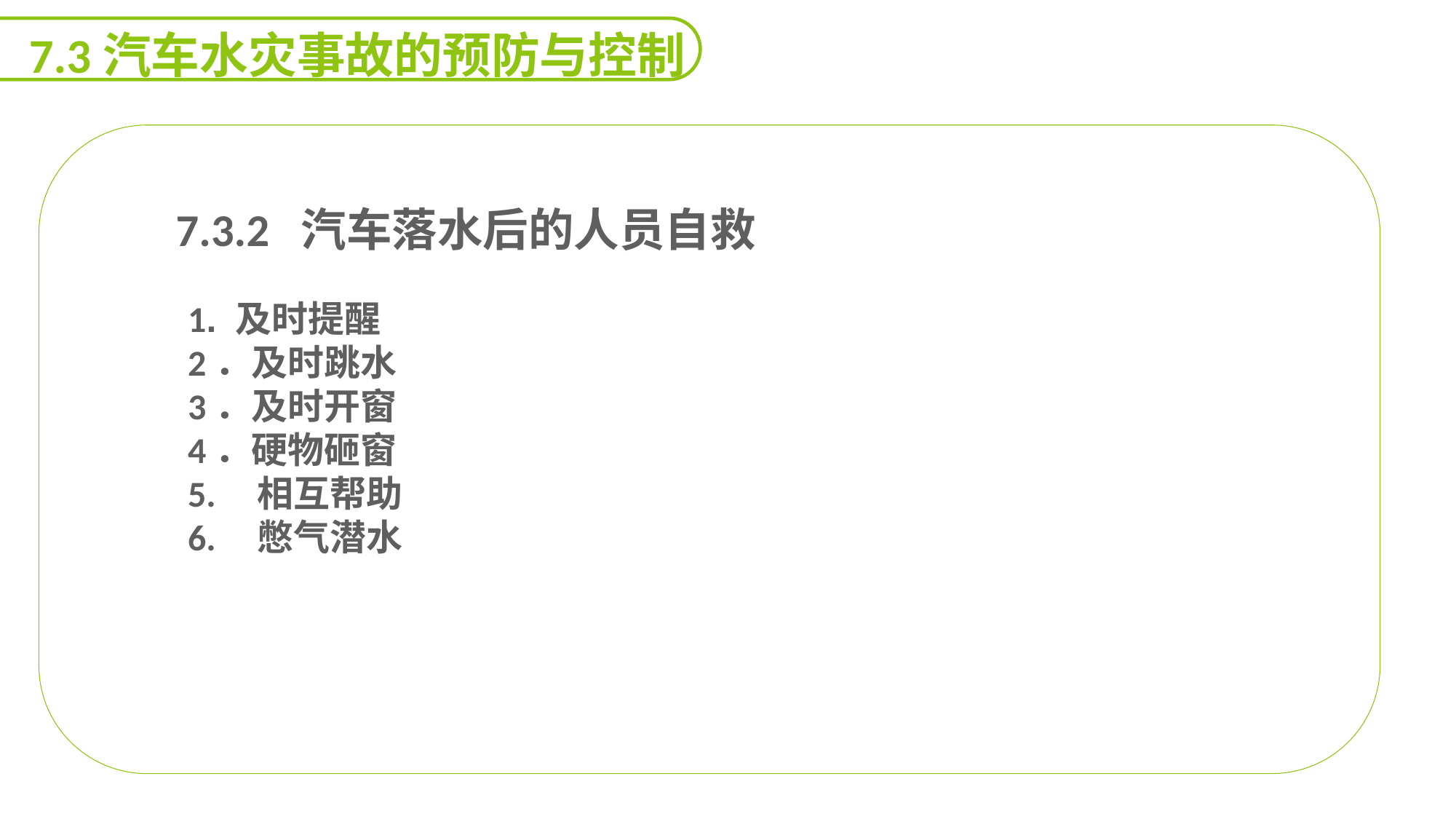

7.3汽车水灾事故的预防与控制

 7.3.2  汽车落水后的人员自救

1. 及时提醒
2．及时跳水
3．及时开窗
4．硬物砸窗
5.    相互帮助
6.    憋气潜水

能力
目标
延迟符